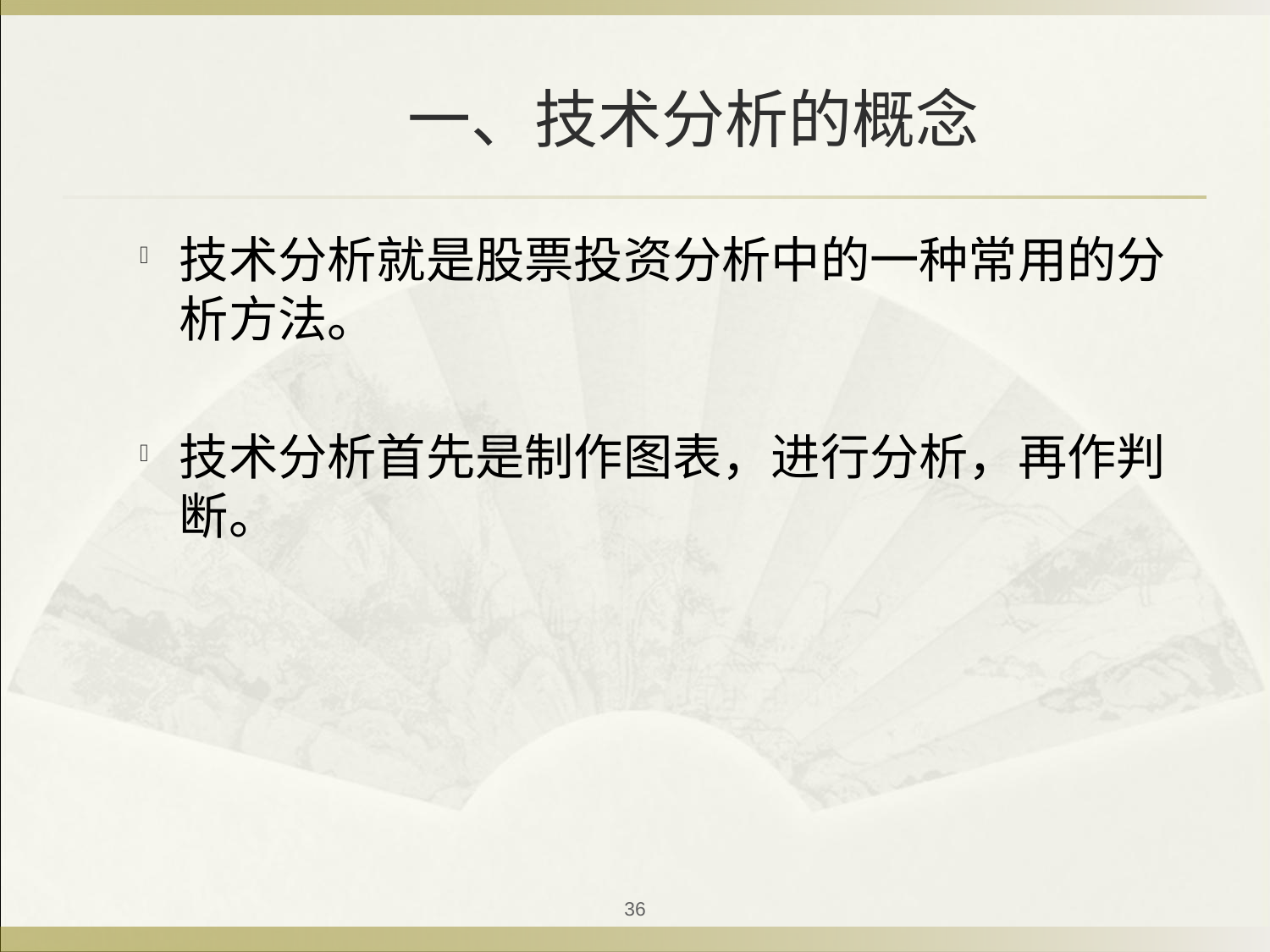

# 一、技术分析的概念
技术分析就是股票投资分析中的一种常用的分析方法。

技术分析首先是制作图表，进行分析，再作判断。
36